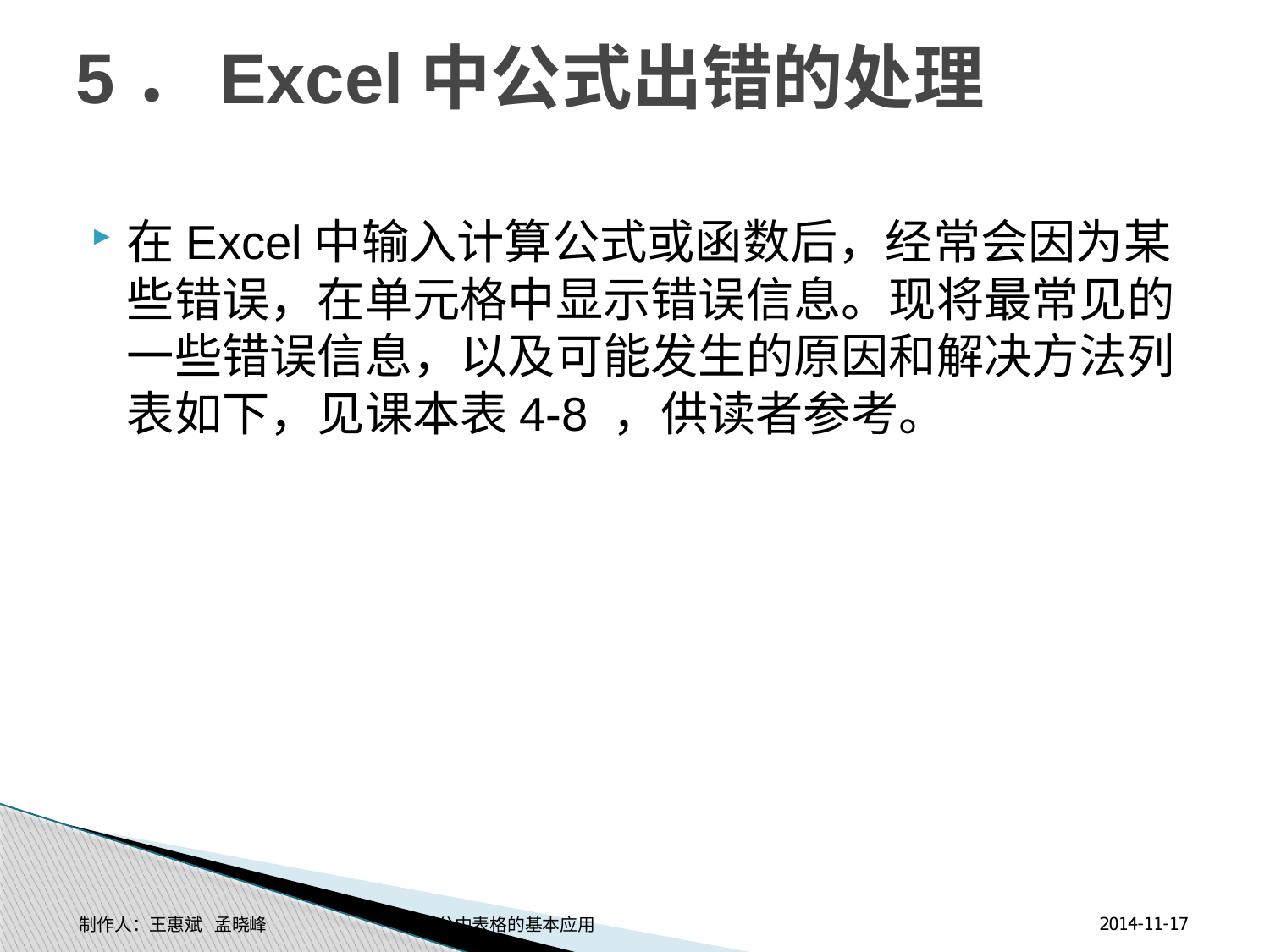

# 5．Excel中公式出错的处理
在Excel中输入计算公式或函数后，经常会因为某些错误，在单元格中显示错误信息。现将最常见的一些错误信息，以及可能发生的原因和解决方法列表如下，见课本表4-8 ，供读者参考。
2014-11-17
制作人：王惠斌   孟晓峰                                      办公中表格的基本应用